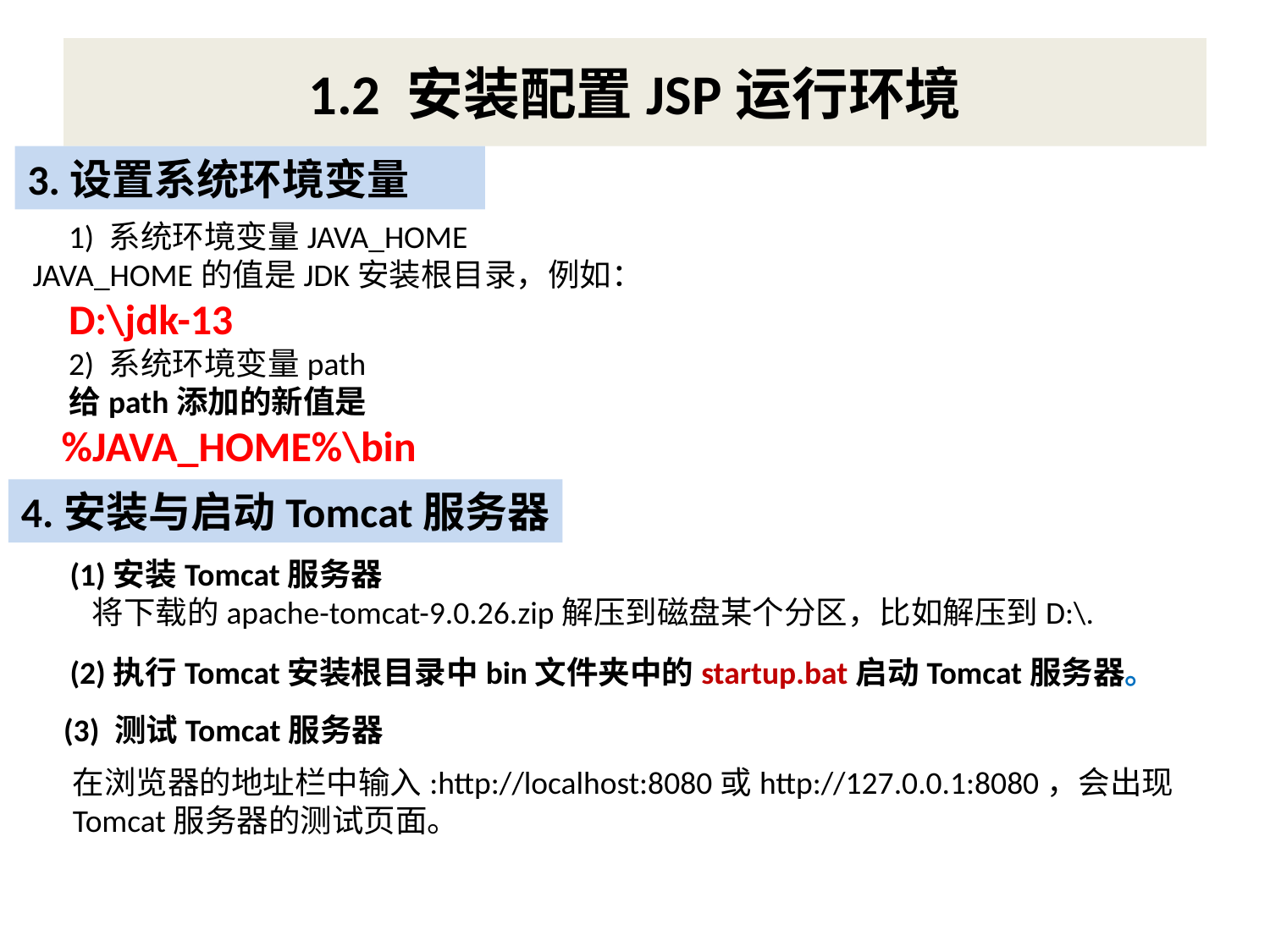

# 1.2 安装配置JSP运行环境
3.设置系统环境变量
     1) 系统环境变量JAVA_HOME
JAVA_HOME的值是JDK安装根目录，例如：
     D:\jdk-13
     2) 系统环境变量path
    给path添加的新值是
    %JAVA_HOME%\bin
4.安装与启动Tomcat服务器
(1)安装Tomcat服务器
  将下载的apache-tomcat-9.0.26.zip解压到磁盘某个分区，比如解压到D:\.
(2)执行Tomcat安装根目录中bin文件夹中的startup.bat启动Tomcat服务器。
(3) 测试Tomcat服务器
在浏览器的地址栏中输入:http://localhost:8080或http://127.0.0.1:8080，会出现Tomcat服务器的测试页面。